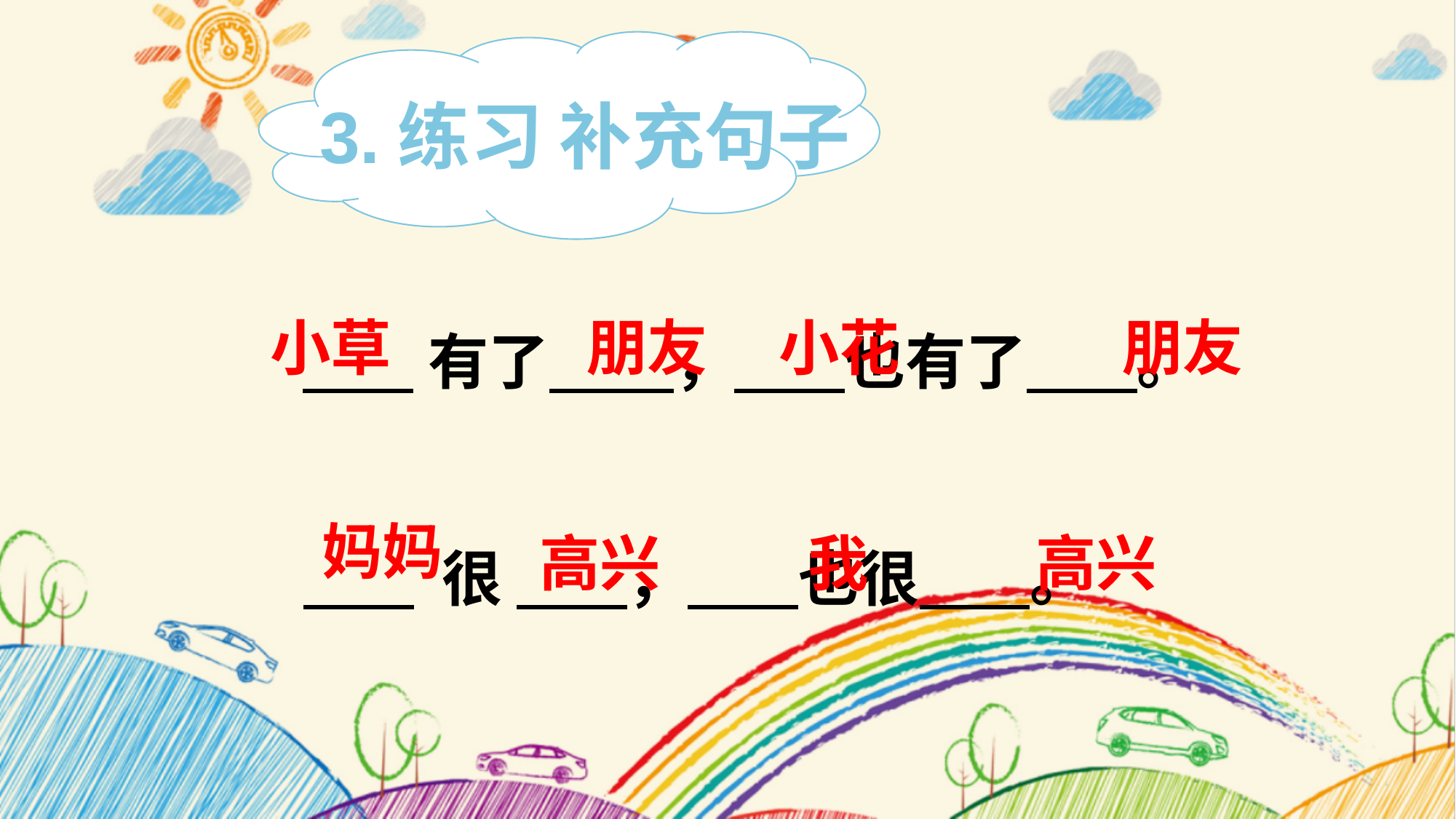

3.练习 补充句子

朋友
小草
小花
朋友
        有了         ，        也有了        。
妈妈
我
高兴
高兴
         很         ，        也很        。